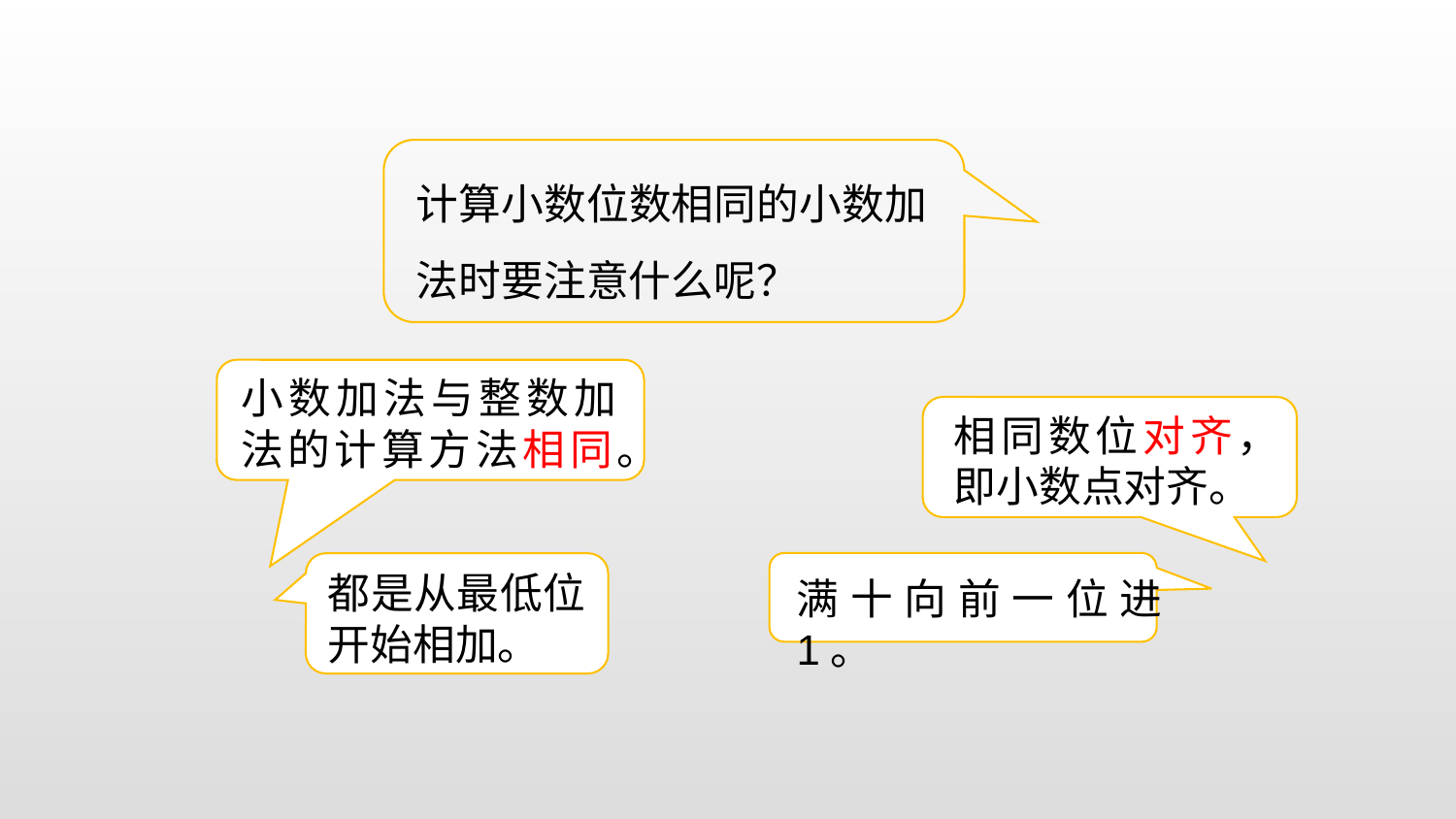

计算小数位数相同的小数加法时要注意什么呢？

小数加法与整数加法的计算方法相同。

相同数位对齐，即小数点对齐。

满十向前一位进1。

都是从最低位开始相加。